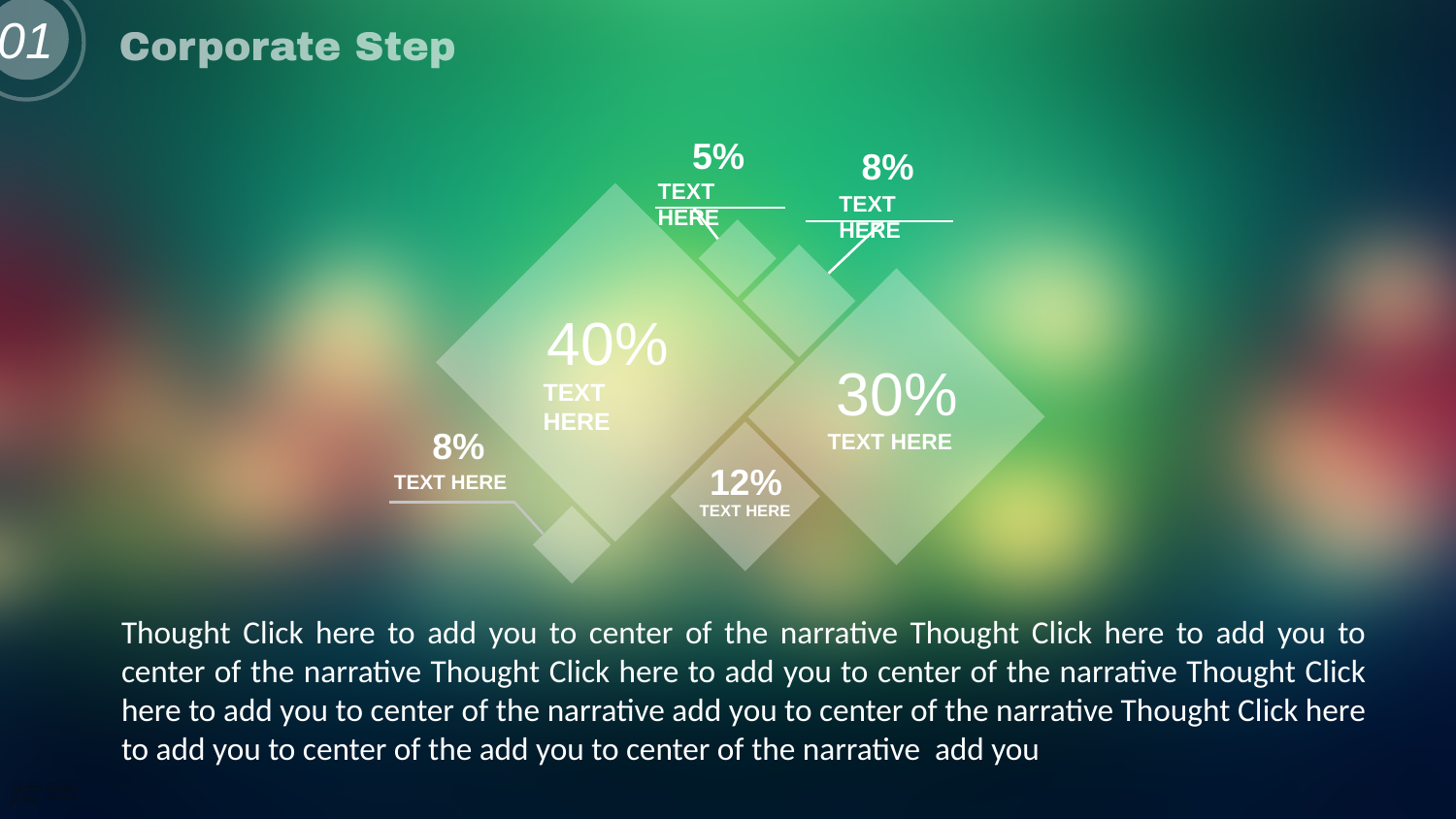

01
Corporate Step
5%
TEXT HERE

8%
TEXT HERE

40%
TEXT HERE

30%
TEXT HERE
8%
TEXT HERE

12%
TEXT HERE
Thought Click here to add you to center of the narrative Thought Click here to add you to center of the narrative Thought Click here to add you to center of the narrative Thought Click here to add you to center of the narrative add you to center of the narrative Thought Click here to add you to center of the add you to center of the narrative  add you
PPT模板下载：www.1ppt.com/moban/     行业PPT模板：www.1ppt.com/hangye/
节日PPT模板：www.1ppt.com/jieri/           PPT素材下载：www.1ppt.com/sucai/
PPT背景图片：www.1ppt.com/beijing/      PPT图表下载：www.1ppt.com/tubiao/
优秀PPT下载：www.1ppt.com/xiazai/        PPT教程： www.1ppt.com/powerpoint/
Word教程： www.1ppt.com/word/              Excel教程：www.1ppt.com/excel/
资料下载：www.1ppt.com/ziliao/                PPT课件下载：www.1ppt.com/kejian/
范文下载：www.1ppt.com/fanwen/             试卷下载：www.1ppt.com/shiti/
教案下载：www.1ppt.com/jiaoan/
字体下载：www.1ppt.com/ziti/

不可链接EXCEL数据表格，需手动修改